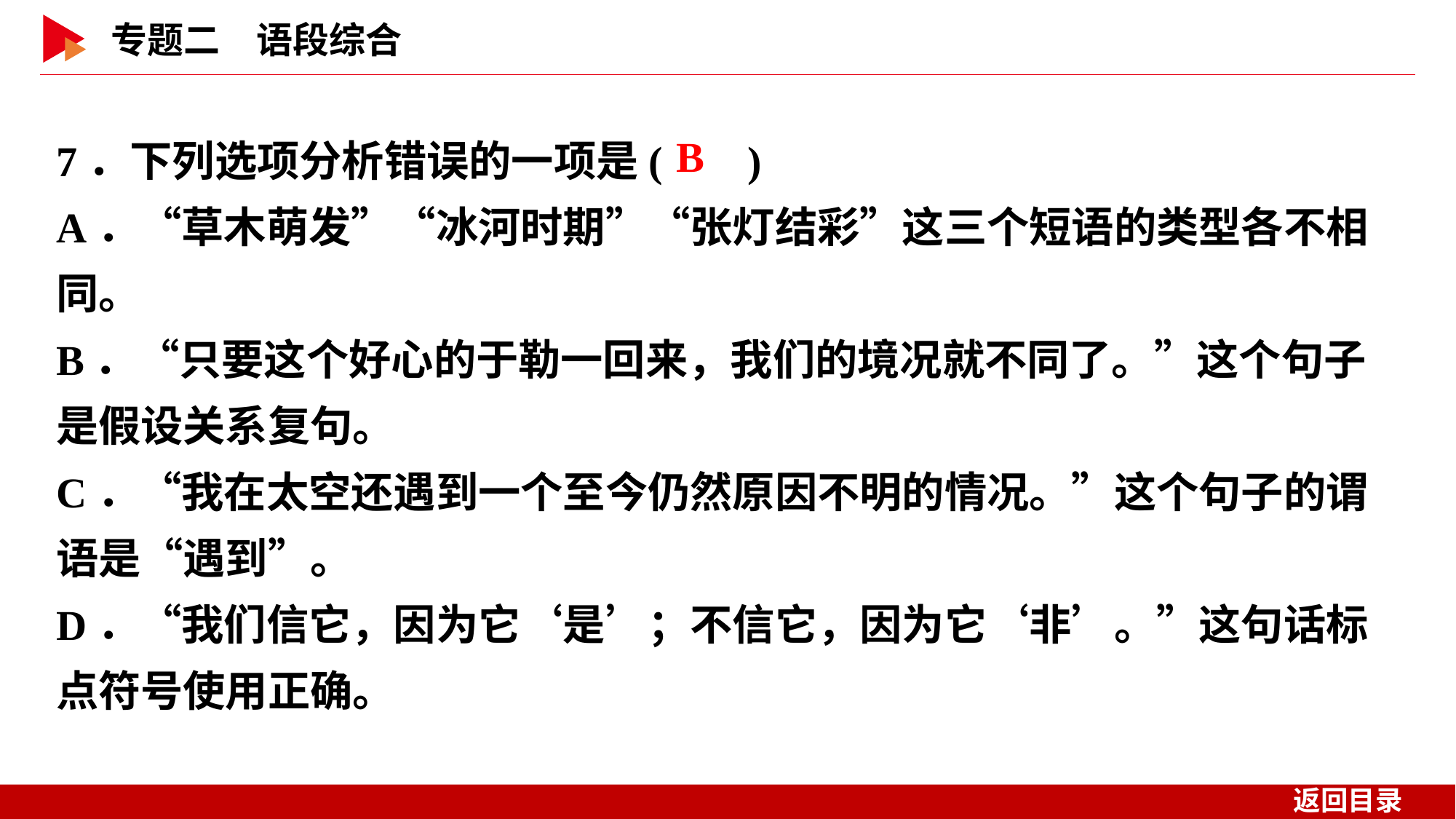

7．下列选项分析错误的一项是(        )
A．“草木萌发”“冰河时期”“张灯结彩”这三个短语的类型各不相同。
B．“只要这个好心的于勒一回来，我们的境况就不同了。”这个句子是假设关系复句。
C．“我在太空还遇到一个至今仍然原因不明的情况。”这个句子的谓语是“遇到”。
D．“我们信它，因为它‘是’；不信它，因为它‘非’。”这句话标点符号使用正确。
   B